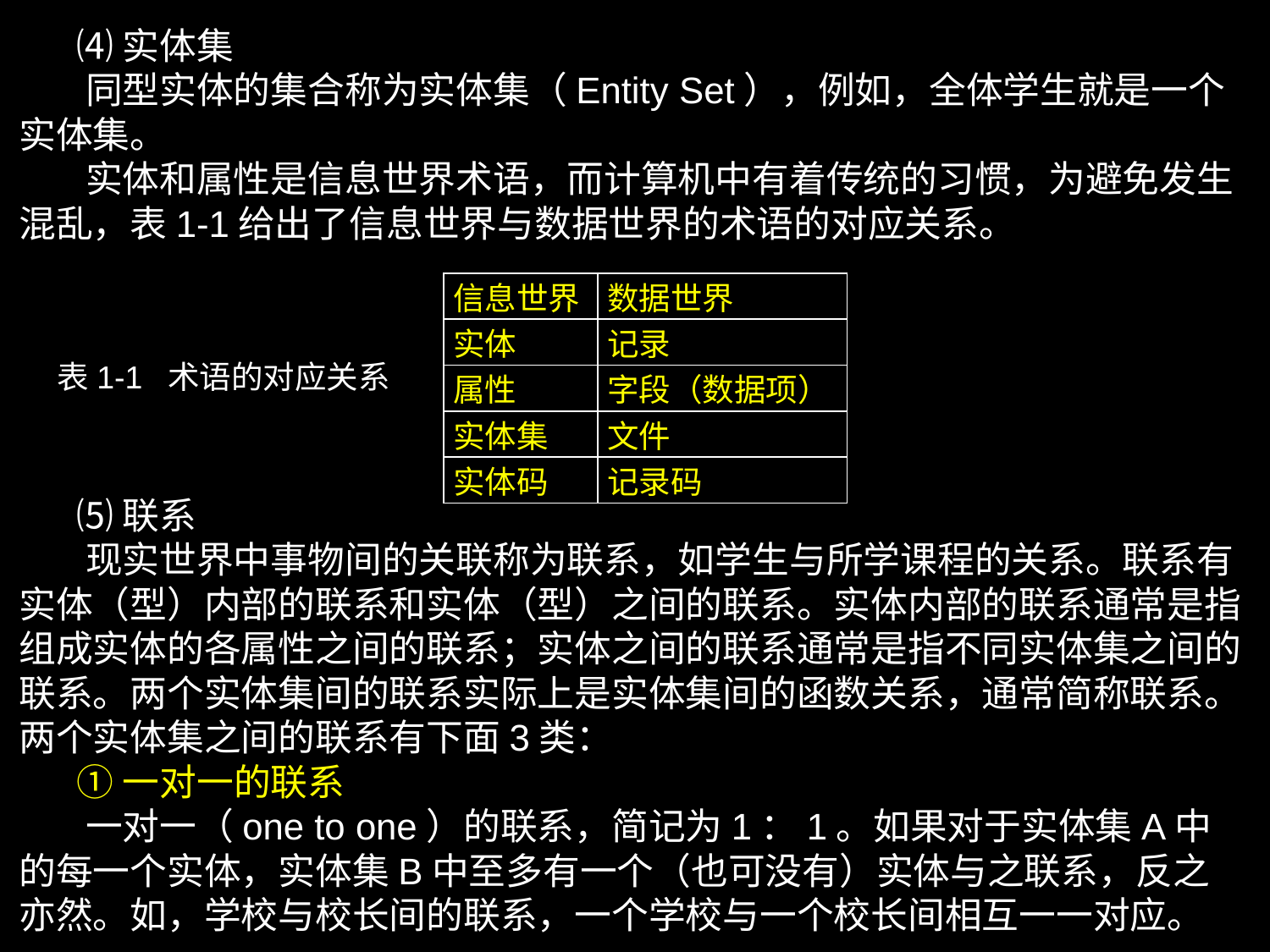

⑷实体集
       同型实体的集合称为实体集（Entity Set），例如，全体学生就是一个实体集。
       实体和属性是信息世界术语，而计算机中有着传统的习惯，为避免发生混乱，表1-1给出了信息世界与数据世界的术语的对应关系。
| 信息世界 | 数据世界 |
| --- | --- |
| 实体 | 记录 |
| 属性 | 字段（数据项） |
| 实体集 | 文件 |
| 实体码 | 记录码 |
表1-1  术语的对应关系
       ⑸联系
       现实世界中事物间的关联称为联系，如学生与所学课程的关系。联系有实体（型）内部的联系和实体（型）之间的联系。实体内部的联系通常是指组成实体的各属性之间的联系；实体之间的联系通常是指不同实体集之间的联系。两个实体集间的联系实际上是实体集间的函数关系，通常简称联系。
两个实体集之间的联系有下面3类：
       ①一对一的联系
       一对一（one to one）的联系，简记为1：1。如果对于实体集A中的每一个实体，实体集B中至多有一个（也可没有）实体与之联系，反之亦然。如，学校与校长间的联系，一个学校与一个校长间相互一一对应。